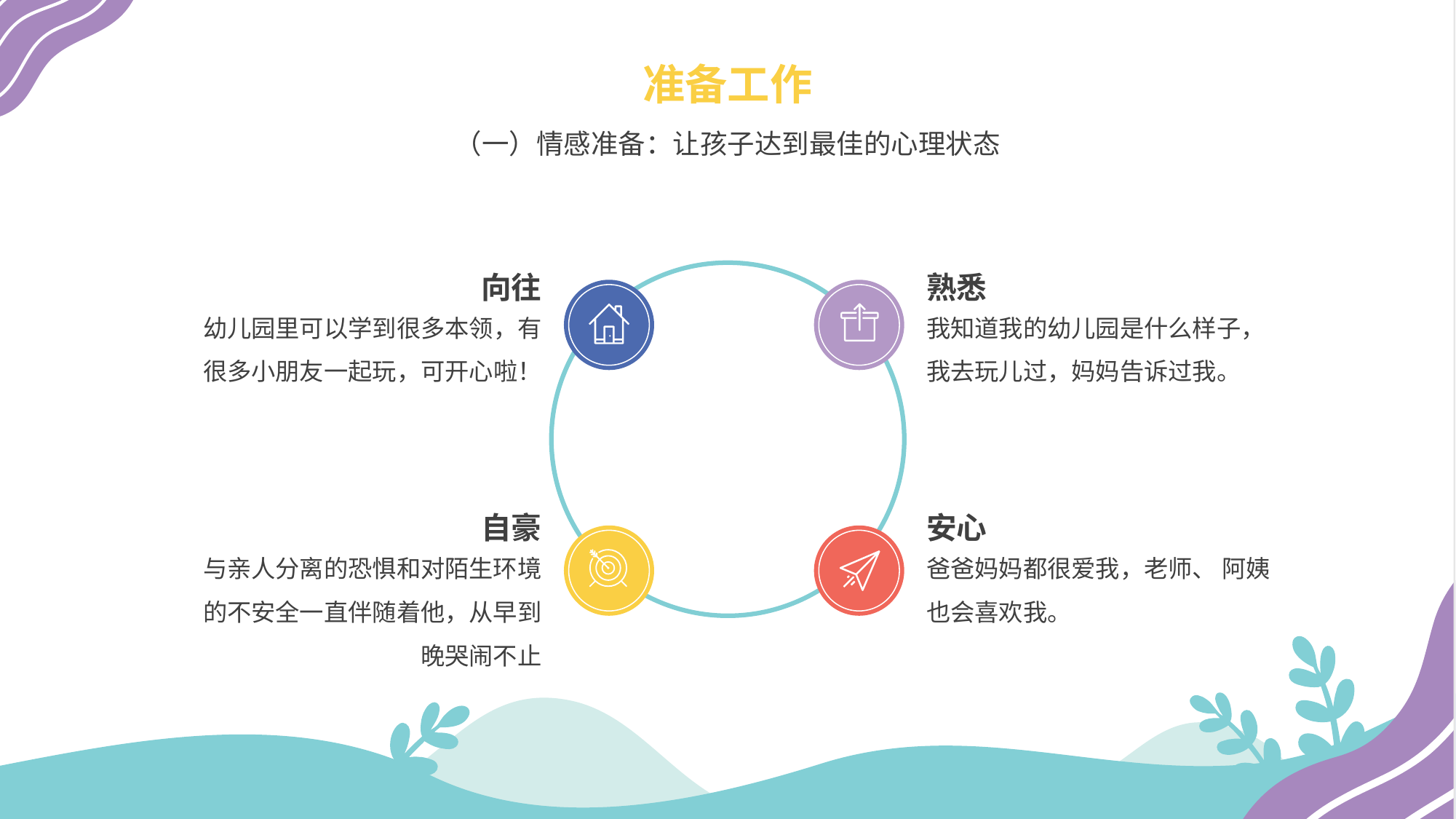

准备工作
（一）情感准备：让孩子达到最佳的心理状态
向往
熟悉

幼儿园里可以学到很多本领，有很多小朋友一起玩，可开心啦！
我知道我的幼儿园是什么样子，我去玩儿过，妈妈告诉过我。

自豪
安心

与亲人分离的恐惧和对陌生环境的不安全一直伴随着他，从早到晚哭闹不止
爸爸妈妈都很爱我，老师、 阿姨也会喜欢我。